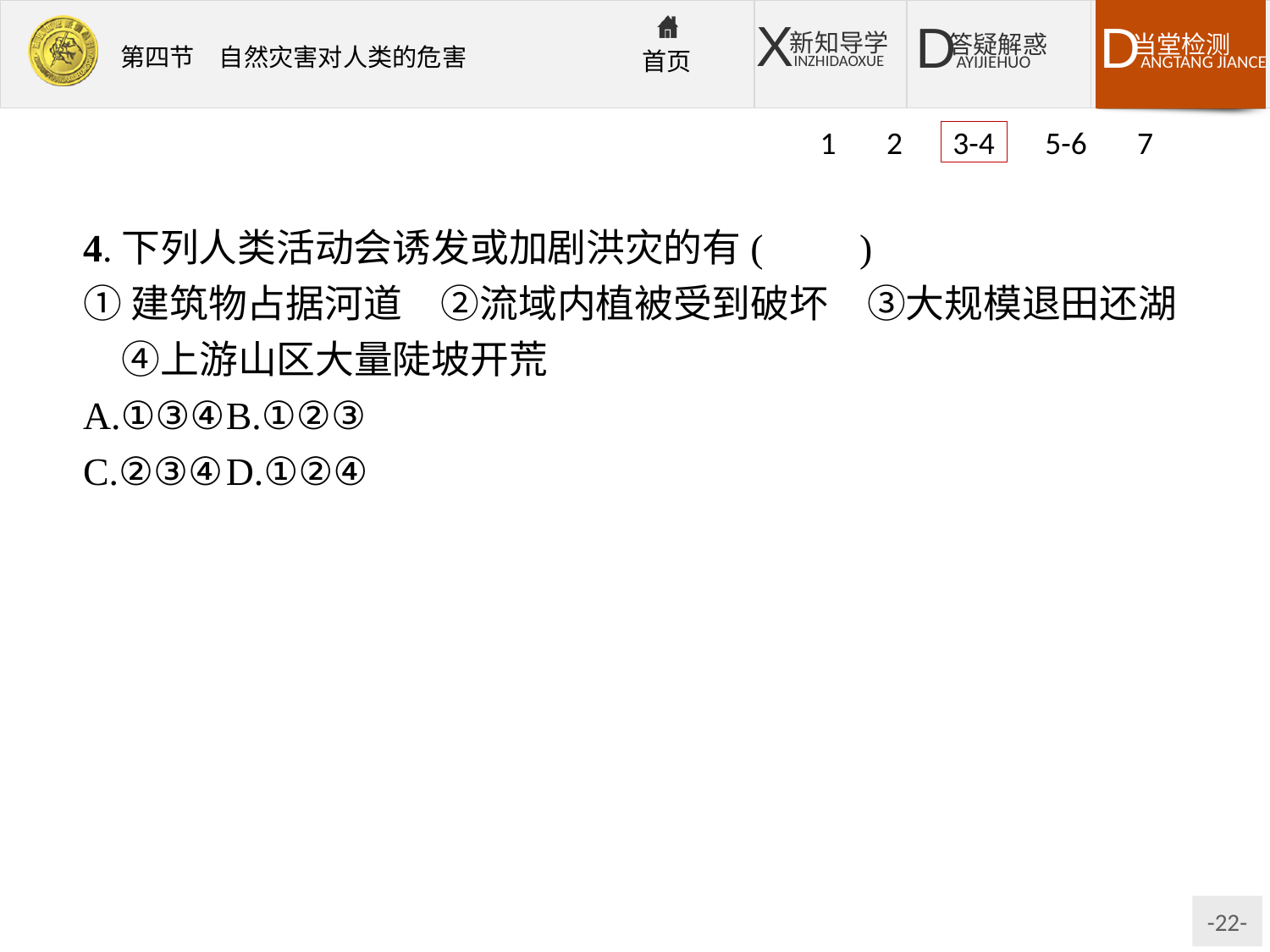

1       2       3-4       5-6       7

4.下列人类活动会诱发或加剧洪灾的有(　　)
①建筑物占据河道　②流域内植被受到破坏　③大规模退田还湖　④上游山区大量陡坡开荒
A.①③④	B.①②③
C.②③④	D.①②④
解析:第3题,洪水可能是由暴雨、冰雪融化引发特大地表径流溢出河道形成,也可能是冰凌堵塞河道、人为导致垮坝形成。严寒的天气与洪水的关系不大。第4题,破坏植被、陡坡开荒、占据河道都会加剧洪灾。
答案:3.D　4.D